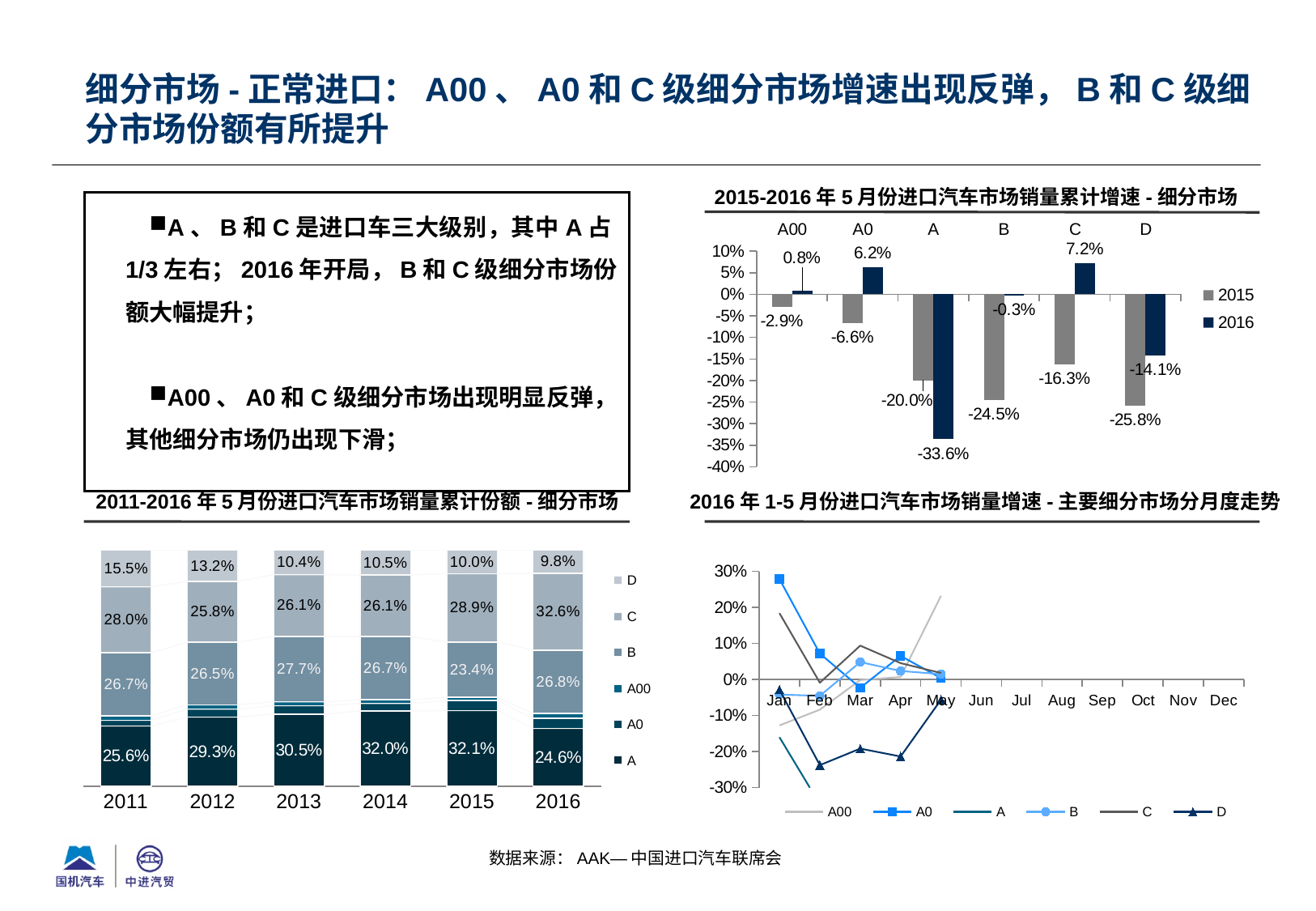

细分市场-正常进口：A00、A0和C级细分市场增速出现反弹，B和C级细分市场份额有所提升
2015-2016年5月份进口汽车市场销量累计增速-细分市场
A、B和C是进口车三大级别，其中A占1/3左右；2016年开局，B和C级细分市场份额大幅提升；

A00、A0和C级细分市场出现明显反弹，其他细分市场仍出现下滑；

### Chart

| Category | 2015 | 2016 |
|---|---|---|
| A00 | -0.02931034482758621 | 0.007651318486131988 |
| A0 | -0.0660338423442014 | 0.06215937546030337 |
| A | -0.20005014416447295 | -0.33624553375540667 |
| B | -0.24473523297052724 | -0.003400369182939844 |
| C | -0.16345108695652183 | 0.07217991955593342 |
| D | -0.2575786282682835 | -0.14140615031261966 |
2011-2016年5月份进口汽车市场销量累计份额-细分市场
2016年1-5月份进口汽车市场销量增速-主要细分市场分月度走势

### Chart

| Category | A | A0 | A00 | B | C | D |
|---|---|---|---|---|---|---|
| 2011 | 0.2555874731494428 | 0.024151295077681937 | 0.018647641128803117 | 0.2670437110027618 | 0.27999306715764843 | 0.1545768124836624 |
| 2012 | 0.2932178680511768 | 0.03412643045922269 | 0.017544506902426916 | 0.26510059610852477 | 0.25775768389702036 | 0.1322529145816284 |
| 2013 | 0.30530043978729776 | 0.03586198799512761 | 0.01714240987784774 | 0.2769622878723395 | 0.2610917878650014 | 0.1036410866023863 |
| 2014 | 0.3197136462077647 | 0.03176256858004007 | 0.015352599238589868 | 0.2674697150715841 | 0.2605147422789954 | 0.10518672862302599 |
| 2015 | 0.3207678442917183 | 0.04206119533762234 | 0.014975964099431013 | 0.23358851320941776 | 0.28903306322387645 | 0.09957341983793433 |
| 2016 | 0.24575425444882196 | 0.041839523292853446 | 0.021395540444098887 | 0.2678344521871318 | 0.32557194993878713 | 0.09760427968830687 |

### Chart

| Category | A00 | A0 | A | B | C | D |
|---|---|---|---|---|---|---|
| Jan | -0.12731152204836416 | 0.27872634979233957 | -0.16008220097299114 | -0.0417662712552434 | 0.18417014747250884 | -0.02819616821303772 |
| Feb | -0.08365384615384629 | 0.0720984759671748 | -0.3459243473628132 | -0.045379642540245964 | -0.008785654110001212 | -0.23761423761423767 |
| Mar | -0.0014197823000473564 | -0.02293333333333338 | -0.36222441795837723 | 0.048365494320154814 | 0.09399905225520193 | -0.19169960474308295 |
| Apr | 0.007122507122507171 | 0.06554564172958144 | -0.3620946487911081 | 0.023746701846965694 | 0.04552249602160389 | -0.21353717174207873 |
| May | 0.23230088495575218 | 0.003946070371588341 | -0.43172106039405533 | 0.014955469668963115 | 0.01821793691554818 | -0.055947580645161275 |
| Jun | None | None | None | None | None | None |
| Jul | None | None | None | None | None | None |
| Aug | None | None | None | None | None | None |
| Sep | None | None | None | None | None | None |
| Oct | None | None | None | None | None | None |
| Nov | None | None | None | None | None | None |
| Dec | None | None | None | None | None | None |
数据来源：AAK—中国进口汽车联席会